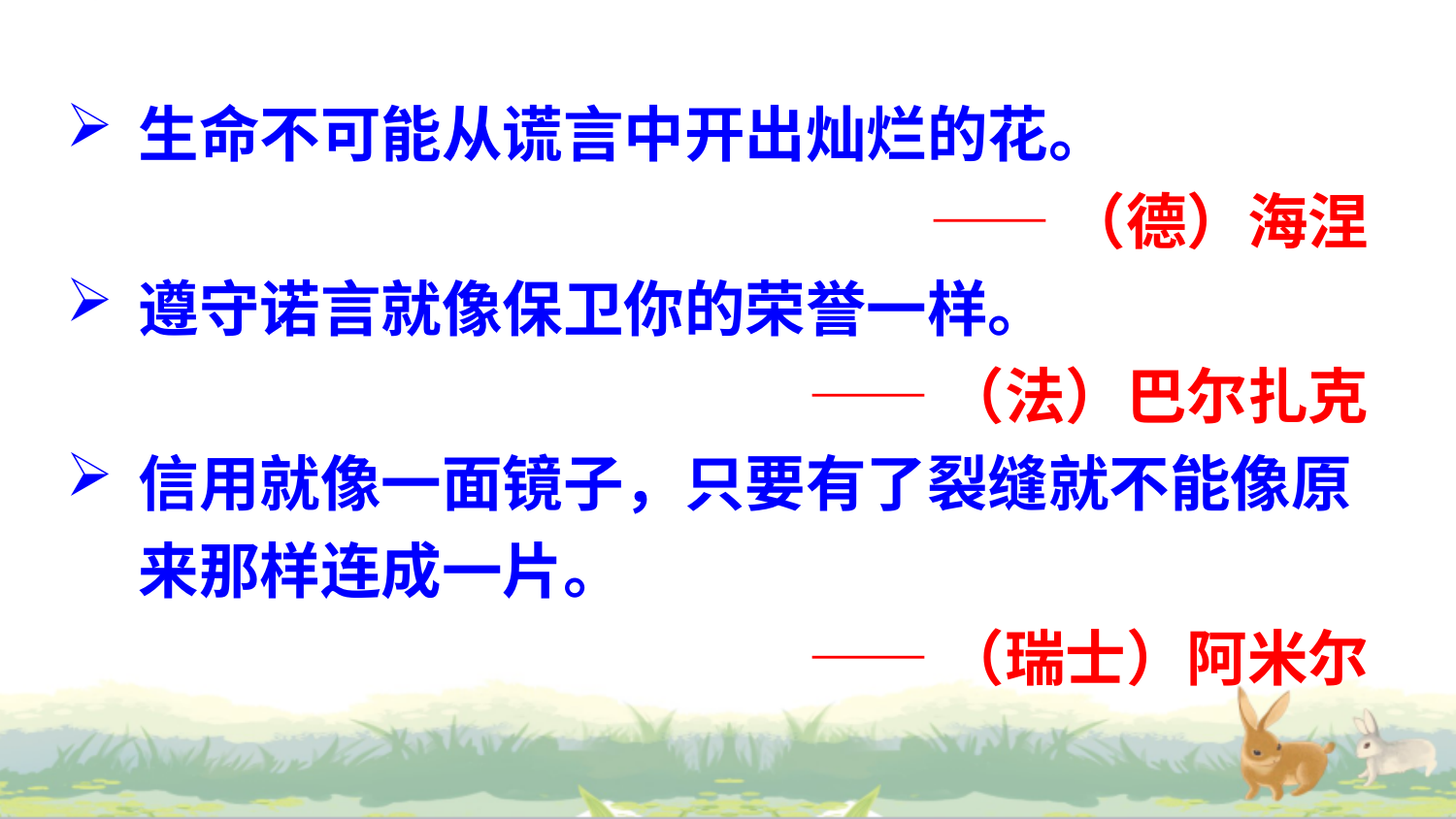

生命不可能从谎言中开出灿烂的花。
——（德）海涅
遵守诺言就像保卫你的荣誉一样。
——（法）巴尔扎克
信用就像一面镜子，只要有了裂缝就不能像原来那样连成一片。
——（瑞士）阿米尔